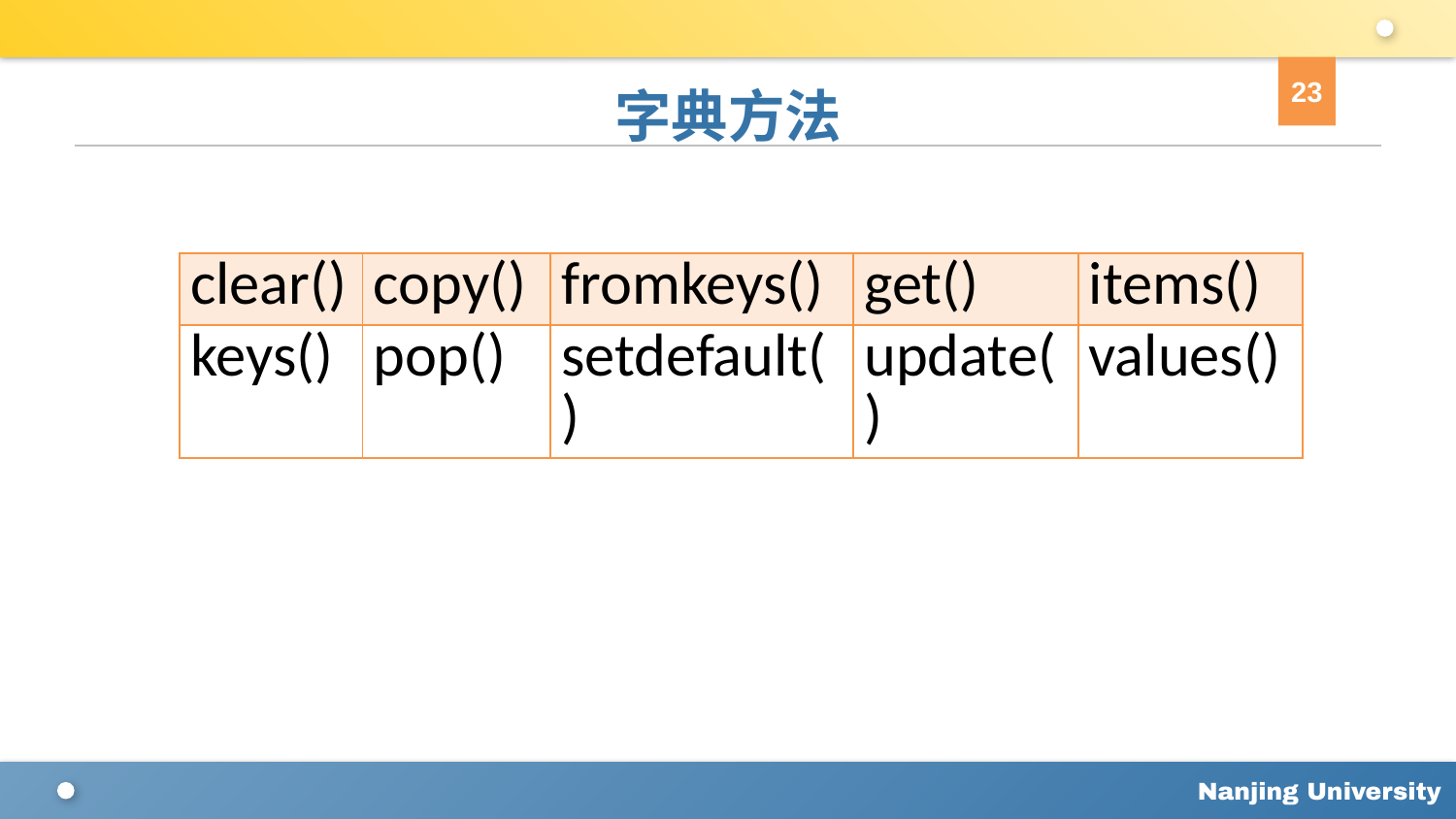

23
# 字典方法
| clear() | copy() | fromkeys() | get() | items() |
| --- | --- | --- | --- | --- |
| keys() | pop() | setdefault() | update() | values() |